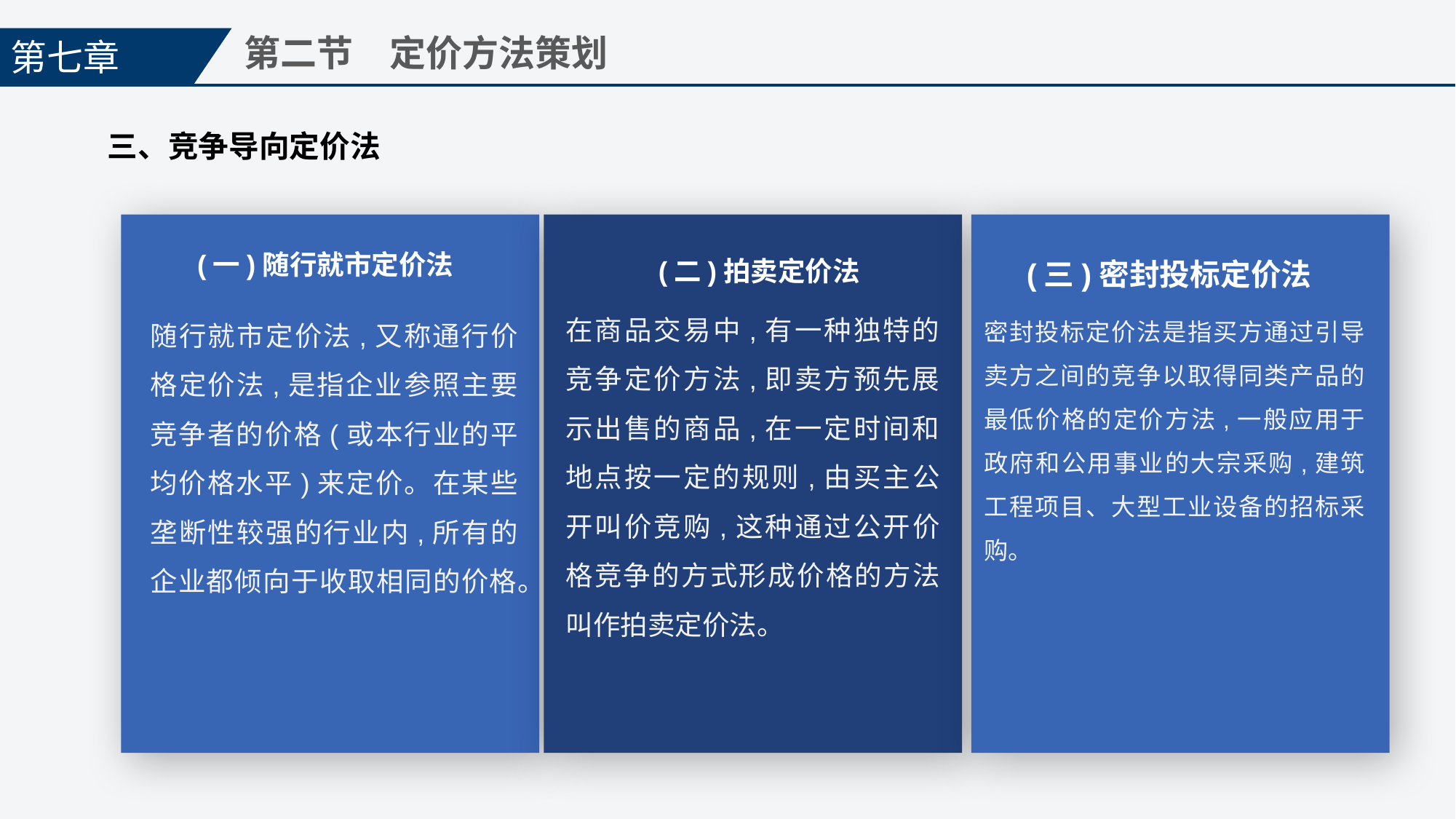

第七章
第二节　定价方法策划
三、竞争导向定价法

(一)随行就市定价法
(二)拍卖定价法
(三)密封投标定价法
在商品交易中,有一种独特的竞争定价方法,即卖方预先展示出售的商品,在一定时间和地点按一定的规则,由买主公开叫价竞购,这种通过公开价格竞争的方式形成价格的方法叫作拍卖定价法。
随行就市定价法,又称通行价格定价法,是指企业参照主要竞争者的价格(或本行业的平均价格水平)来定价。在某些垄断性较强的行业内,所有的企业都倾向于收取相同的价格。
密封投标定价法是指买方通过引导卖方之间的竞争以取得同类产品的最低价格的定价方法,一般应用于政府和公用事业的大宗采购,建筑工程项目、大型工业设备的招标采购。